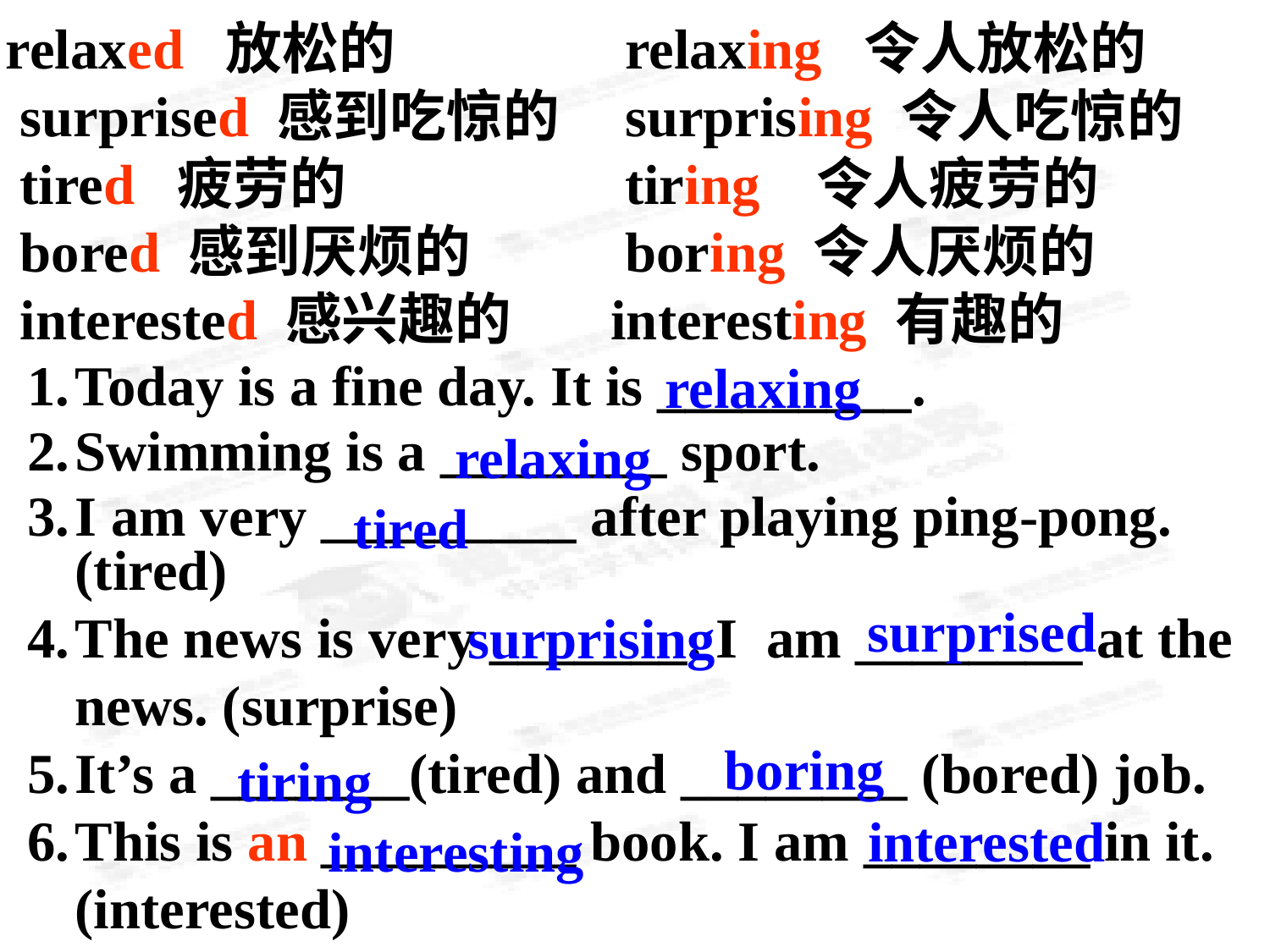

relaxed  放松的
 surprised 感到吃惊的
 tired  疲劳的
 bored 感到厌烦的
 interested 感兴趣的

 relaxing  令人放松的
 surprising 令人吃惊的
 tiring   令人疲劳的
 boring 令人厌烦的
interesting 有趣的
 relaxing
Today is a fine day. It is _________.
Swimming is a ________ sport.
I am very _________ after playing ping-pong. (tired)
The news is very _______. I  am ________ at the  news. (surprise)
It’s a _______(tired) and ________ (bored) job.
This is an _________ book. I am ________ in it. (interested)
 relaxing
tired
surprised
surprising
boring
tiring
interested
interesting